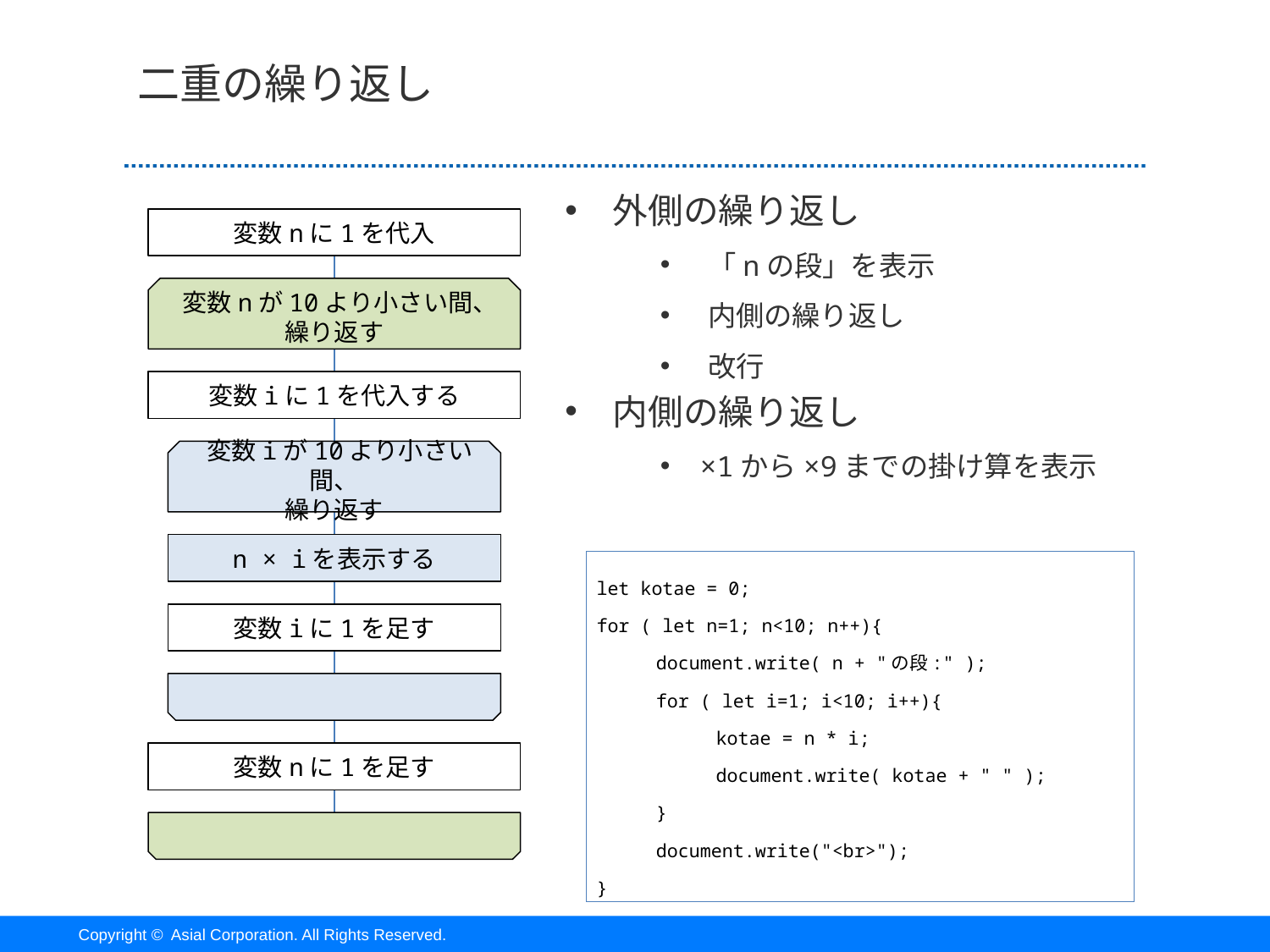

# 二重の繰り返し
外側の繰り返し
「nの段」を表示
内側の繰り返し
改行
内側の繰り返し
×1から×9までの掛け算を表示
変数nに1を代入
 変数nが10より小さい間、
繰り返す
変数iに1を代入する
 変数iが10より小さい間、
繰り返す
n × iを表示する
let kotae = 0;
for ( let n=1; n<10; n++){
document.write( n + "の段:" );
for ( let i=1; i<10; i++){
kotae = n * i;
document.write( kotae + " " );
}
document.write("<br>");
}
変数iに1を足す

変数nに1を足す